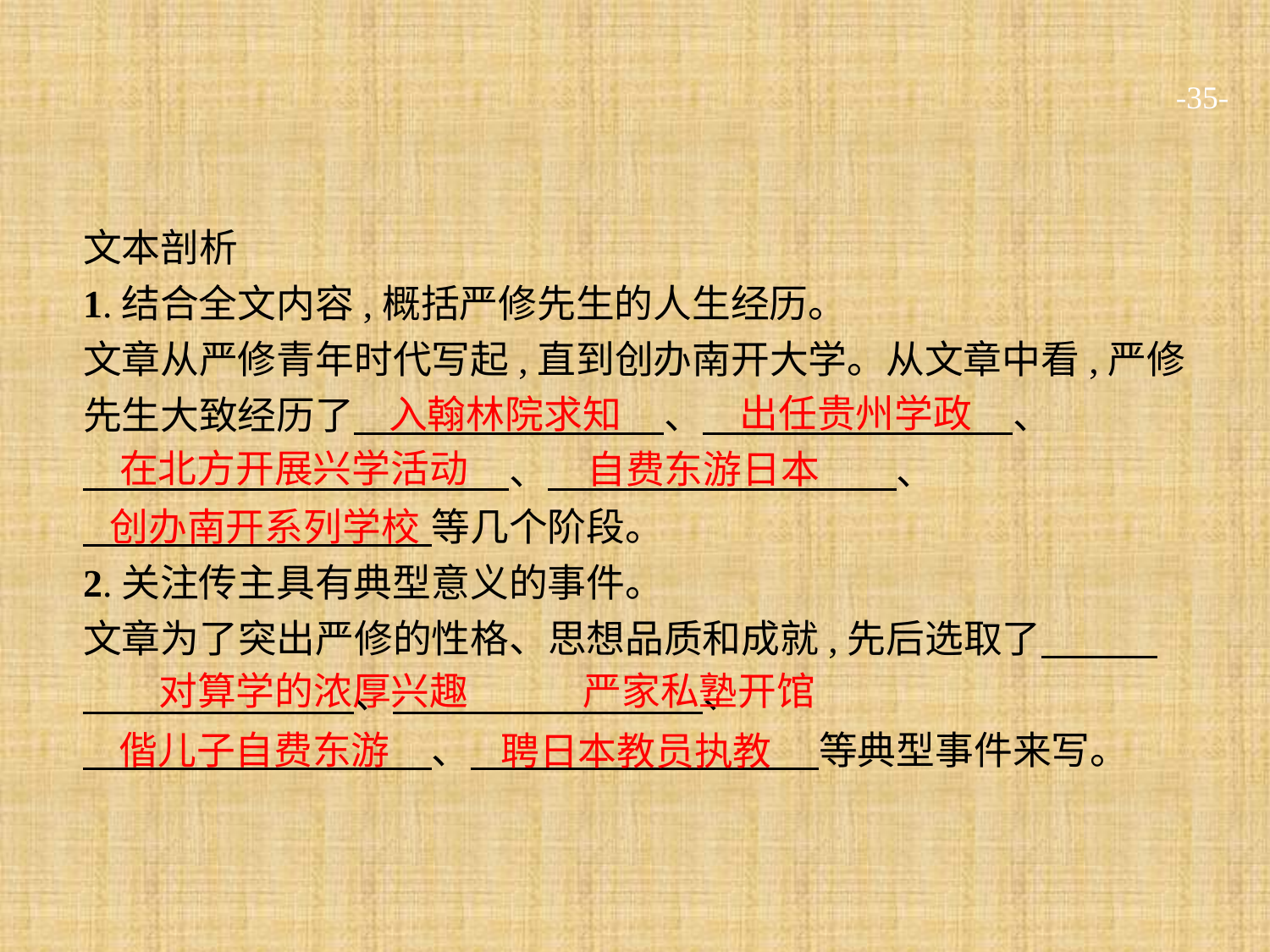

-35-
文本剖析
1.结合全文内容,概括严修先生的人生经历。
文章从严修青年时代写起,直到创办南开大学。从文章中看,严修先生大致经历了　　　　　　　　、　　　　　　　　、
　　　　　　　　　　　、　　　　　　　　　、
　　　　　　　　　等几个阶段。
2.关注传主具有典型意义的事件。
文章为了突出严修的性格、思想品质和成就,先后选取了　　　　　　　　　　、　　　　　　　　、
　　　　　　　　　、　　　　　　　　　等典型事件来写。
出任贵州学政
入翰林院求知
在北方开展兴学活动
自费东游日本
创办南开系列学校
对算学的浓厚兴趣
严家私塾开馆
偕儿子自费东游
聘日本教员执教